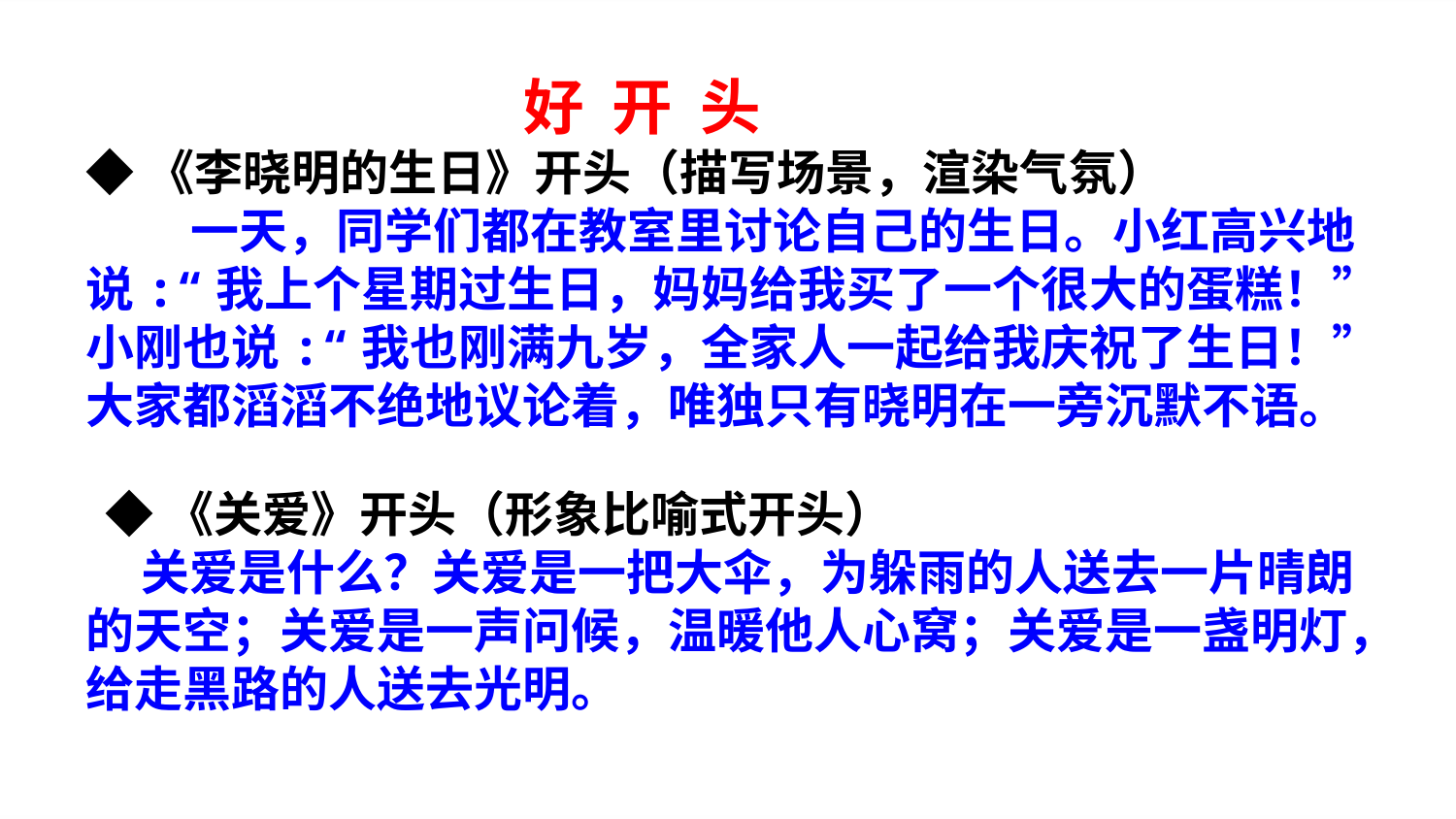

好  开  头
◆《李晓明的生日》开头（描写场景，渲染气氛）
          一天，同学们都在教室里讨论自己的生日。小红高兴地说:“我上个星期过生日，妈妈给我买了一个很大的蛋糕！”小刚也说:“我也刚满九岁，全家人一起给我庆祝了生日！”大家都滔滔不绝地议论着，唯独只有晓明在一旁沉默不语。

  ◆《关爱》开头（形象比喻式开头）
    关爱是什么？关爱是一把大伞，为躲雨的人送去一片晴朗的天空；关爱是一声问候，温暖他人心窝；关爱是一盏明灯，给走黑路的人送去光明。